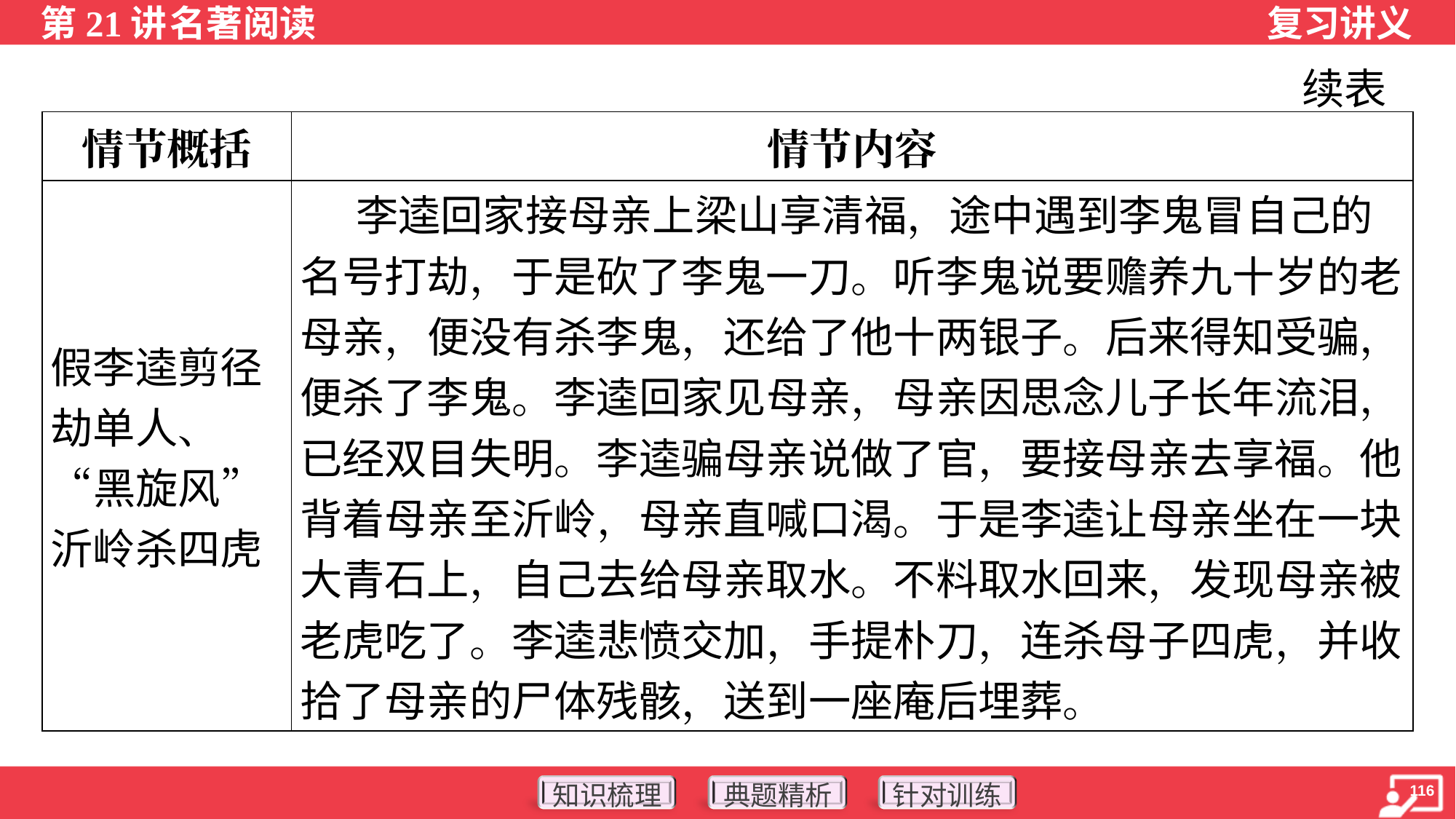

续表
| 情节概括 | 情节内容 |
| --- | --- |
| 假李逵剪径劫单人、“黑旋风”沂岭杀四虎 | 李逵回家接母亲上梁山享清福，途中遇到李鬼冒自己的名号打劫，于是砍了李鬼一刀。听李鬼说要赡养九十岁的老母亲，便没有杀李鬼，还给了他十两银子。后来得知受骗，便杀了李鬼。李逵回家见母亲，母亲因思念儿子长年流泪，已经双目失明。李逵骗母亲说做了官，要接母亲去享福。他背着母亲至沂岭，母亲直喊口渴。于是李逵让母亲坐在一块大青石上，自己去给母亲取水。不料取水回来，发现母亲被老虎吃了。李逵悲愤交加，手提朴刀，连杀母子四虎，并收拾了母亲的尸体残骸，送到一座庵后埋葬。 |